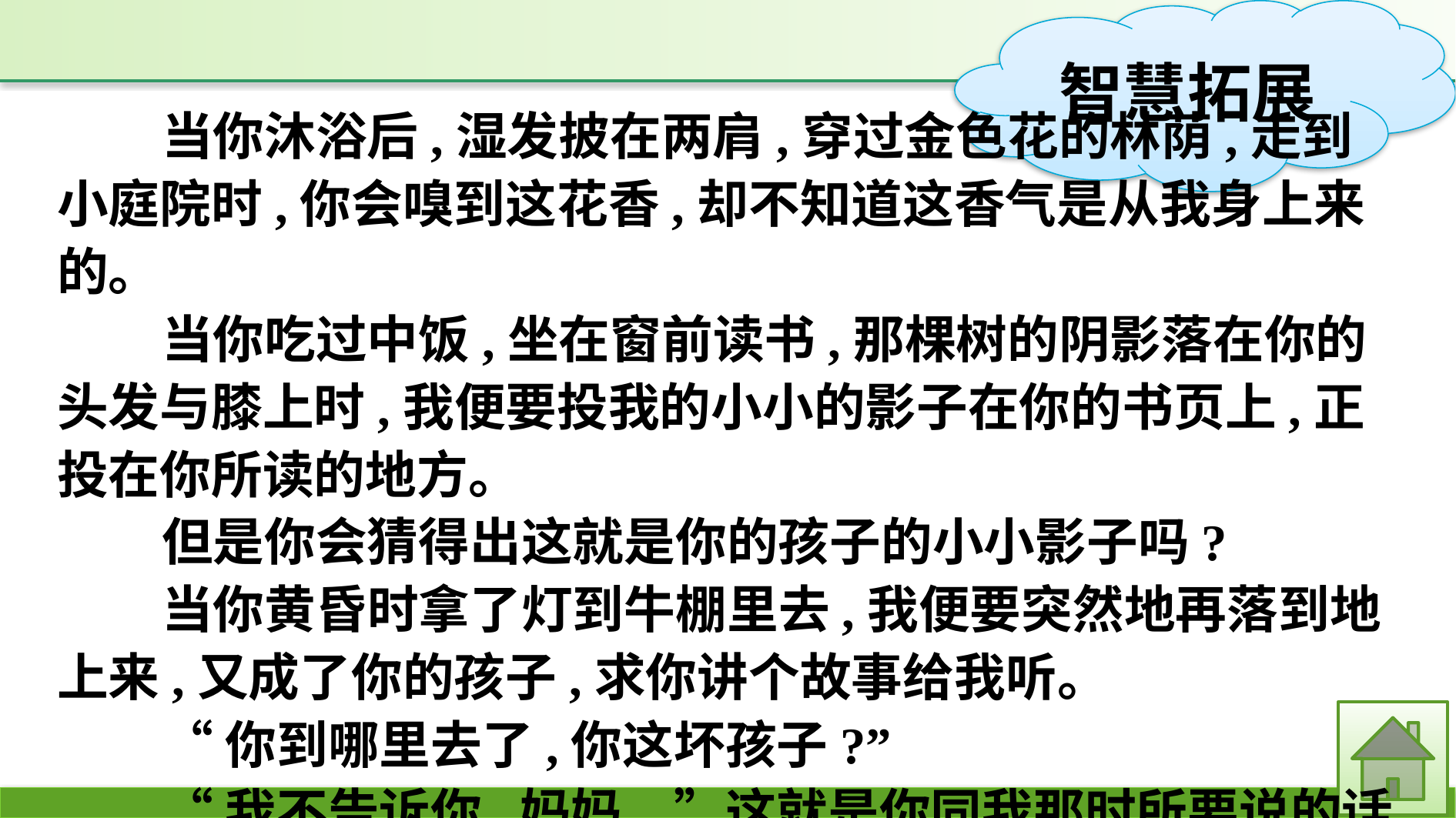

当你沐浴后,湿发披在两肩,穿过金色花的林荫,走到小庭院时,你会嗅到这花香,却不知道这香气是从我身上来的。
当你吃过中饭,坐在窗前读书,那棵树的阴影落在你的头发与膝上时,我便要投我的小小的影子在你的书页上,正投在你所读的地方。
但是你会猜得出这就是你的孩子的小小影子吗?
当你黄昏时拿了灯到牛棚里去,我便要突然地再落到地上来,又成了你的孩子,求你讲个故事给我听。
“你到哪里去了,你这坏孩子?”
“我不告诉你,妈妈。”这就是你同我那时所要说的话了。